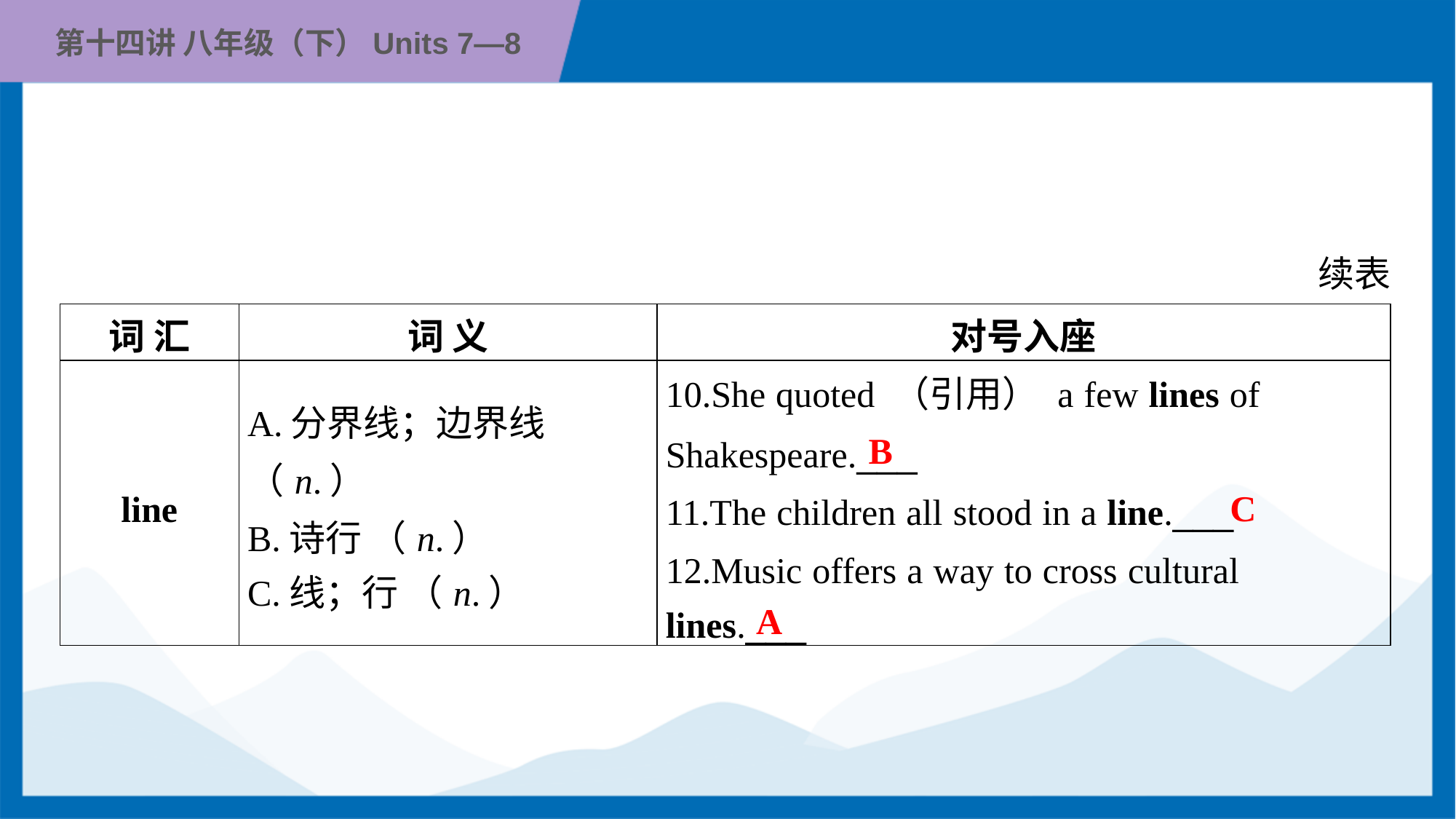

续表
| 词 汇 | 词 义 | 对号入座 |
| --- | --- | --- |
| line | A.分界线；边界线 （n.） B.诗行 （n.） C.线；行 （n.） | 10.She quoted （引用） a few lines of Shakespeare.\_\_\_ 11.The children all stood in a line.\_\_\_ 12.Music offers a way to cross cultural lines.\_\_\_ |
B
C
A